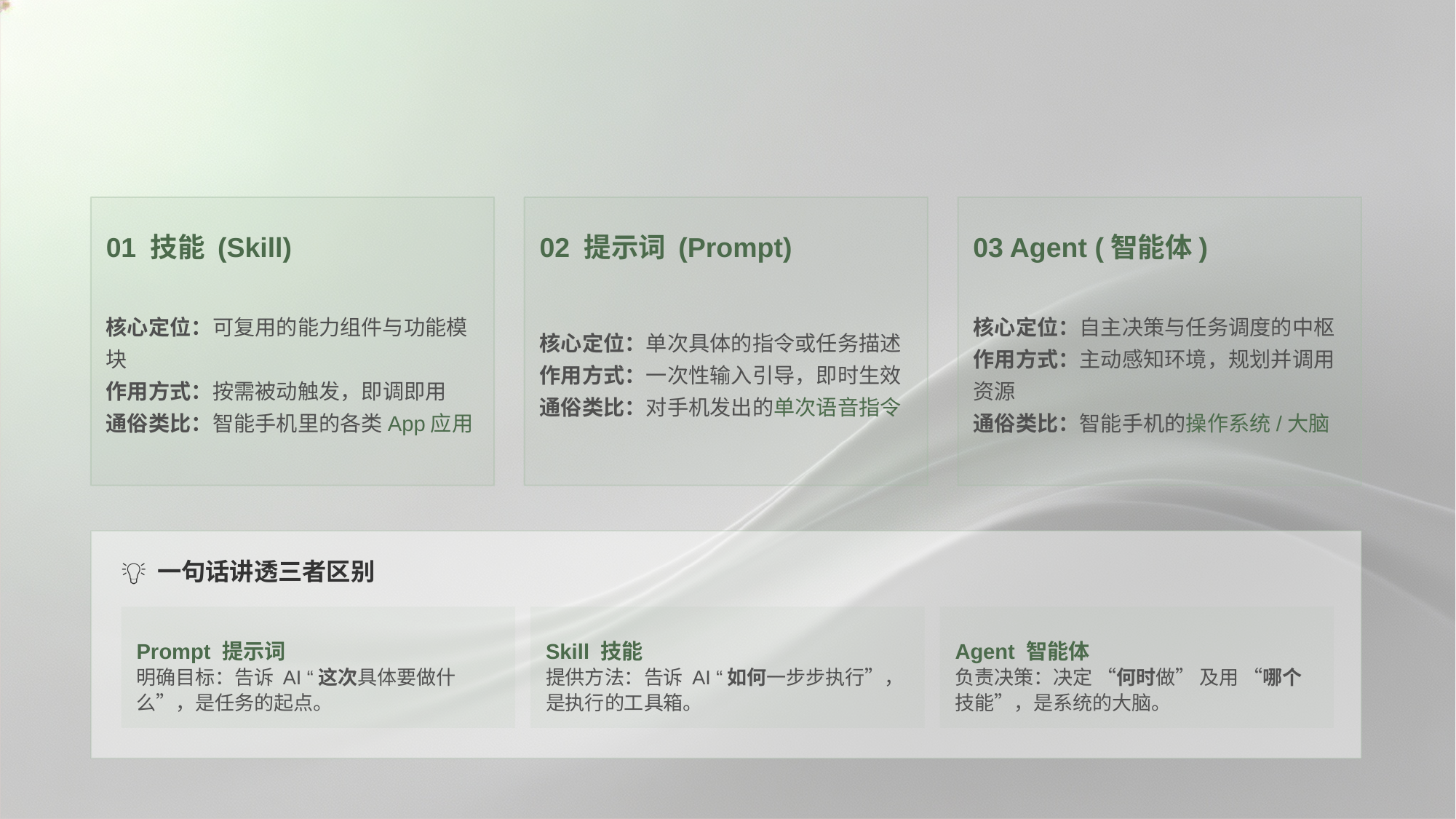

01 技能 (Skill)
02 提示词 (Prompt)
03 Agent (智能体)
核心定位：可复用的能力组件与功能模块
作用方式：按需被动触发，即调即用
通俗类比：智能手机里的各类App应用
核心定位：单次具体的指令或任务描述
作用方式：一次性输入引导，即时生效
通俗类比：对手机发出的单次语音指令
核心定位：自主决策与任务调度的中枢
作用方式：主动感知环境，规划并调用资源
通俗类比：智能手机的操作系统/大脑

💡 一句话讲透三者区别

Prompt 提示词
明确目标：告诉 AI “这次具体要做什么”，是任务的起点。
Skill 技能
提供方法：告诉 AI “如何一步步执行”，是执行的工具箱。
Agent 智能体
负责决策：决定 “何时做” 及用 “哪个技能”，是系统的大脑。